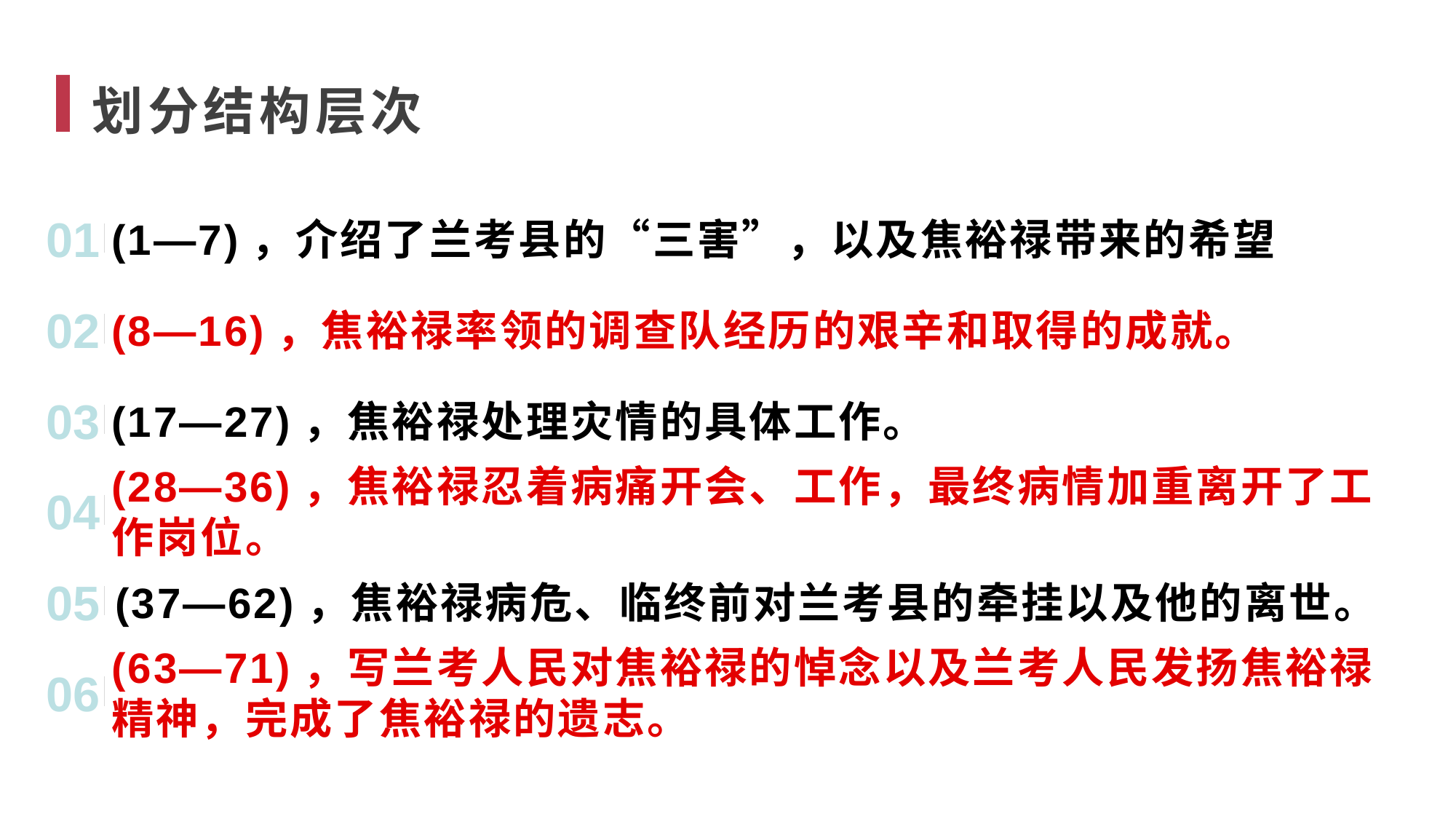

划分结构层次

01
(1―7)，介绍了兰考县的“三害”，以及焦裕禄带来的希望

02
(8―16)，焦裕禄率领的调查队经历的艰辛和取得的成就。

03
(17―27)，焦裕禄处理灾情的具体工作。

04
(28―36)，焦裕禄忍着病痛开会、工作，最终病情加重离开了工作岗位。

05
(37―62)，焦裕禄病危、临终前对兰考县的牵挂以及他的离世。

06
(63―71)，写兰考人民对焦裕禄的悼念以及兰考人民发扬焦裕禄精神，完成了焦裕禄的遗志。